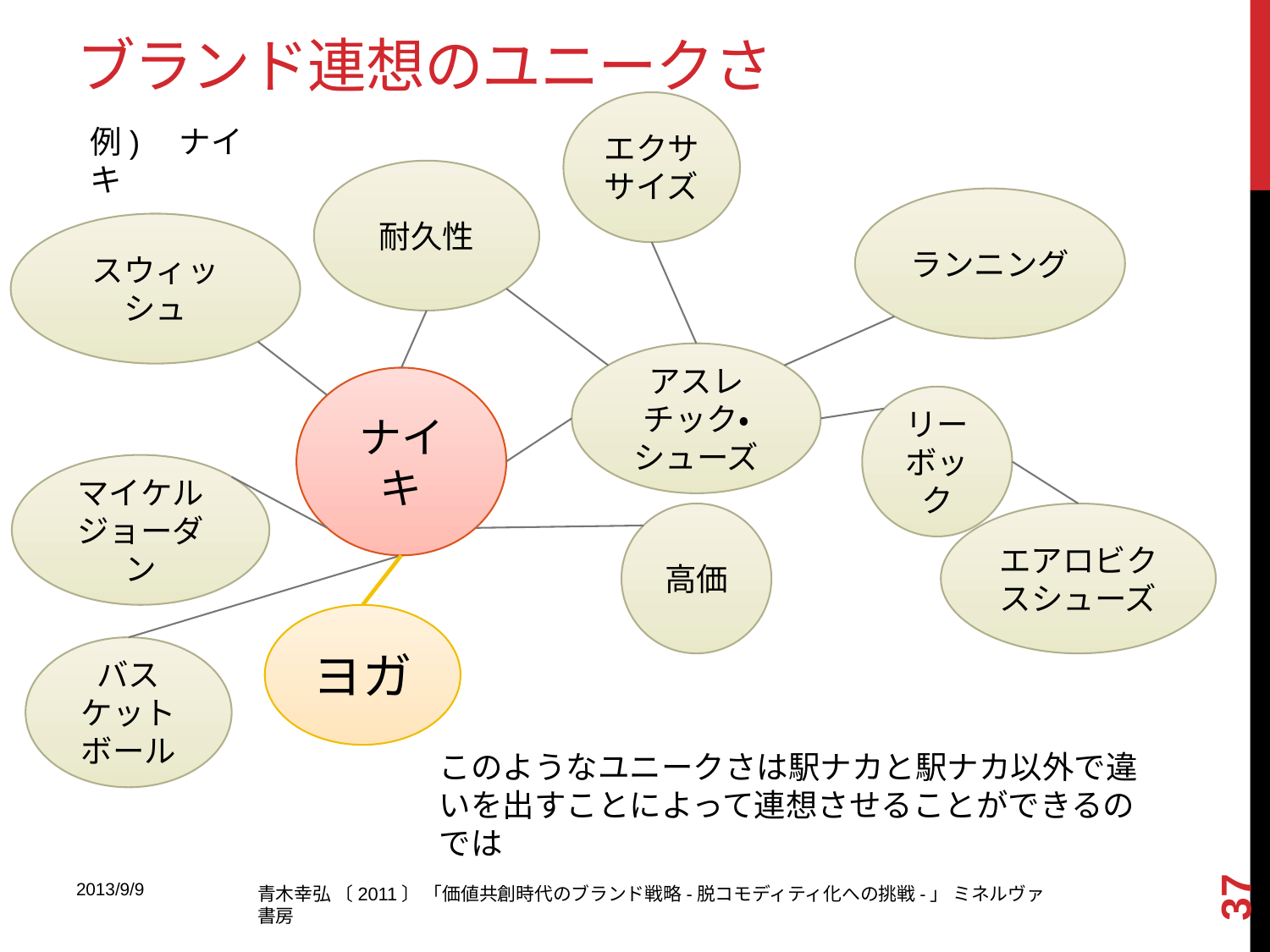

# ブランド連想のユニークさ
エクササイズ
例)　ナイキ
耐久性
ランニング
スウィッシュ
アスレチック・シューズ
ナイキ
リーボック
マイケルジョーダン
高価
エアロビクスシューズ
ヨガ
バスケットボール
このようなユニークさは駅ナカと駅ナカ以外で違いを出すことによって連想させることができるのでは
37
2013/9/9
青木幸弘 〔2011〕 「価値共創時代のブランド戦略-脱コモディティ化への挑戦-」 ミネルヴァ書房